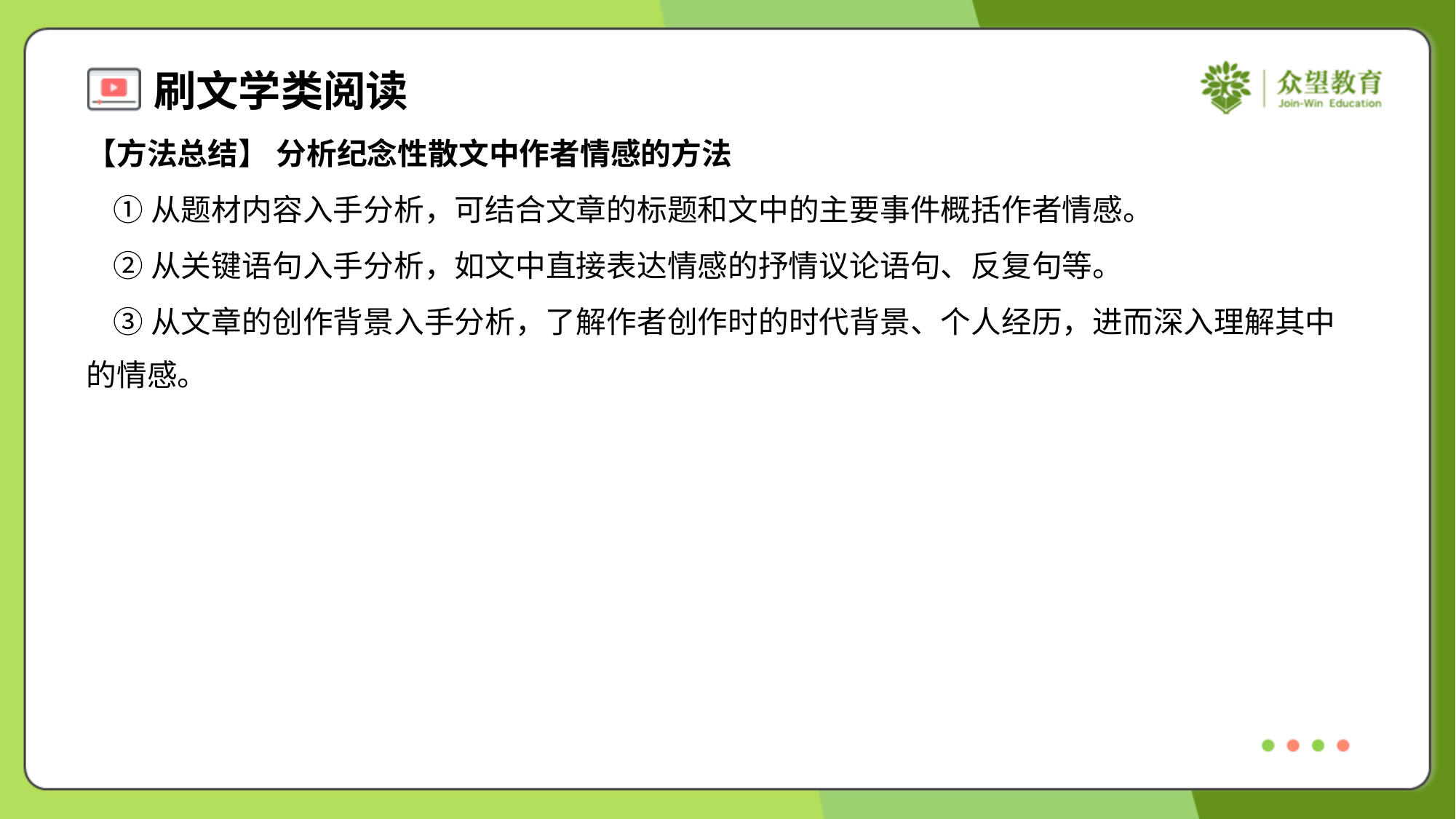

【方法总结】 分析纪念性散文中作者情感的方法
    ①从题材内容入手分析，可结合文章的标题和文中的主要事件概括作者情感。
    ②从关键语句入手分析，如文中直接表达情感的抒情议论语句、反复句等。
    ③从文章的创作背景入手分析，了解作者创作时的时代背景、个人经历，进而深入理解其中
的情感。